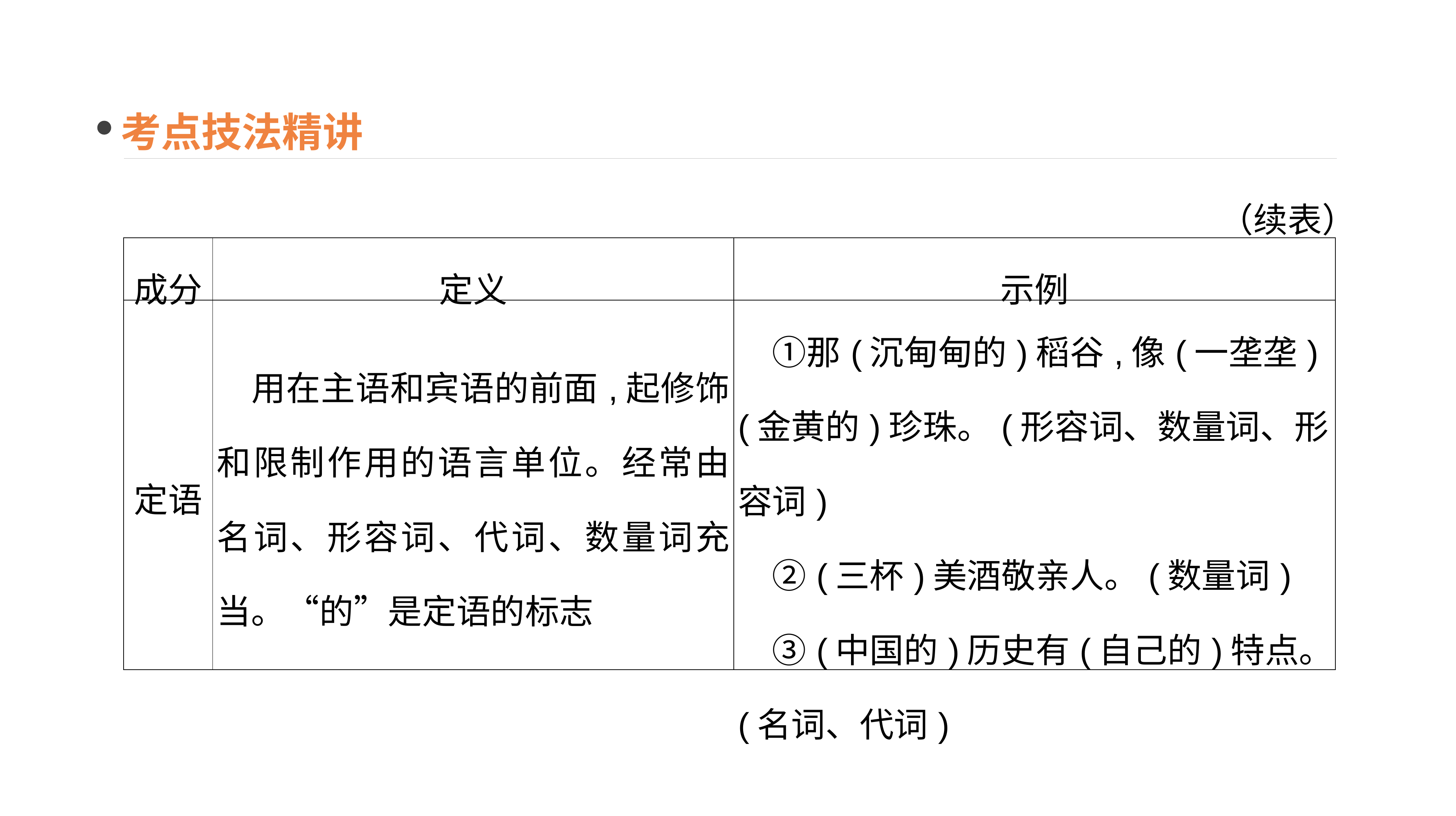

考点技法精讲

（续表）
| 成分 | 定义 | 示例 |
| --- | --- | --- |
| 定语 | 用在主语和宾语的前面,起修饰和限制作用的语言单位。经常由名词、形容词、代词、数量词充当。“的”是定语的标志 | ①那(沉甸甸的)稻谷,像(一垄垄)(金黄的)珍珠。(形容词、数量词、形容词) 　②(三杯)美酒敬亲人。(数量词) 　③(中国的)历史有(自己的)特点。(名词、代词) |